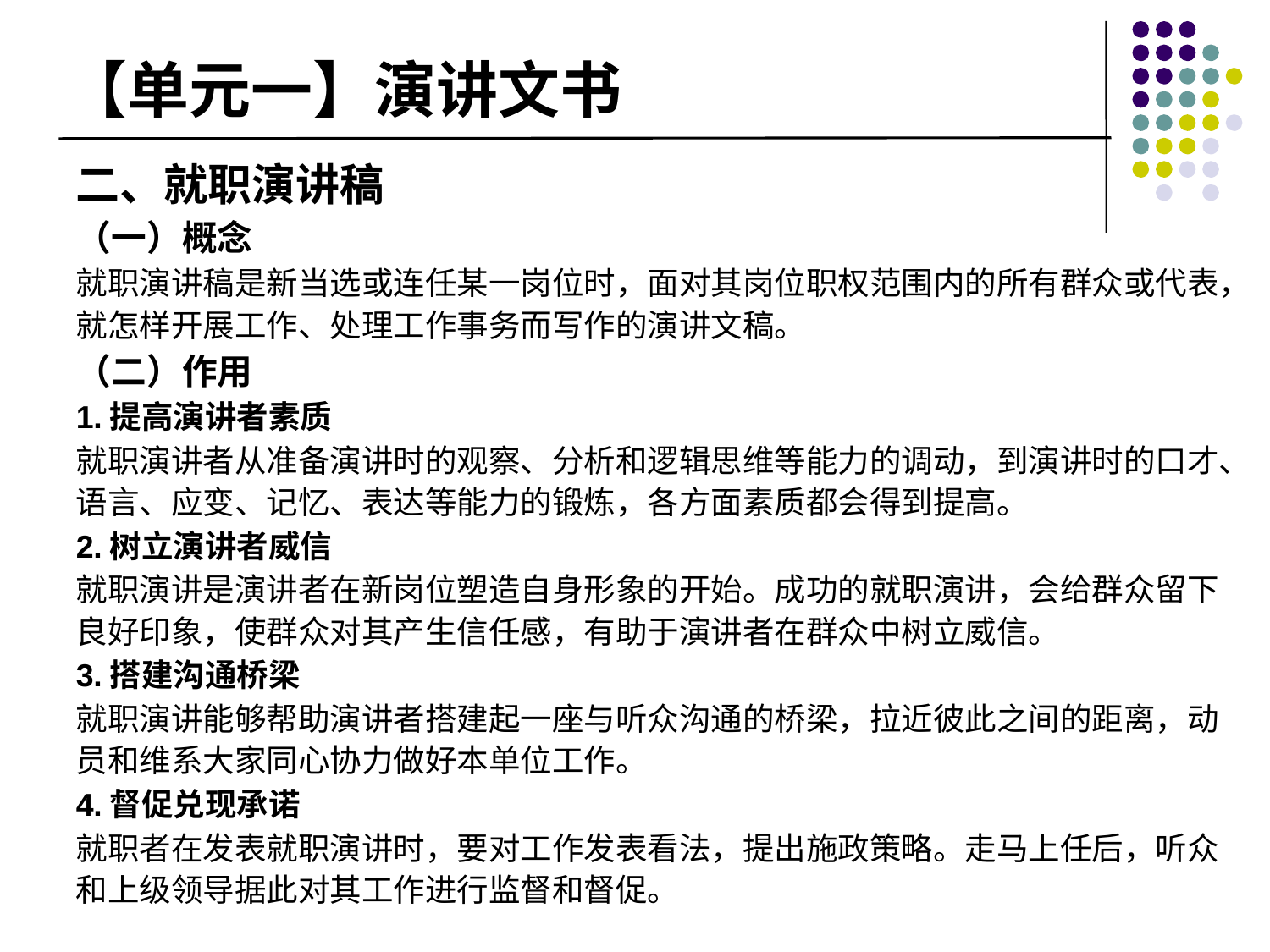

# 【单元一】演讲文书
二、就职演讲稿
（一）概念
就职演讲稿是新当选或连任某一岗位时，面对其岗位职权范围内的所有群众或代表，就怎样开展工作、处理工作事务而写作的演讲文稿。
（二）作用
1.提高演讲者素质
就职演讲者从准备演讲时的观察、分析和逻辑思维等能力的调动，到演讲时的口才、语言、应变、记忆、表达等能力的锻炼，各方面素质都会得到提高。
2.树立演讲者威信
就职演讲是演讲者在新岗位塑造自身形象的开始。成功的就职演讲，会给群众留下良好印象，使群众对其产生信任感，有助于演讲者在群众中树立威信。
3.搭建沟通桥梁
就职演讲能够帮助演讲者搭建起一座与听众沟通的桥梁，拉近彼此之间的距离，动员和维系大家同心协力做好本单位工作。
4.督促兑现承诺
就职者在发表就职演讲时，要对工作发表看法，提出施政策略。走马上任后，听众和上级领导据此对其工作进行监督和督促。